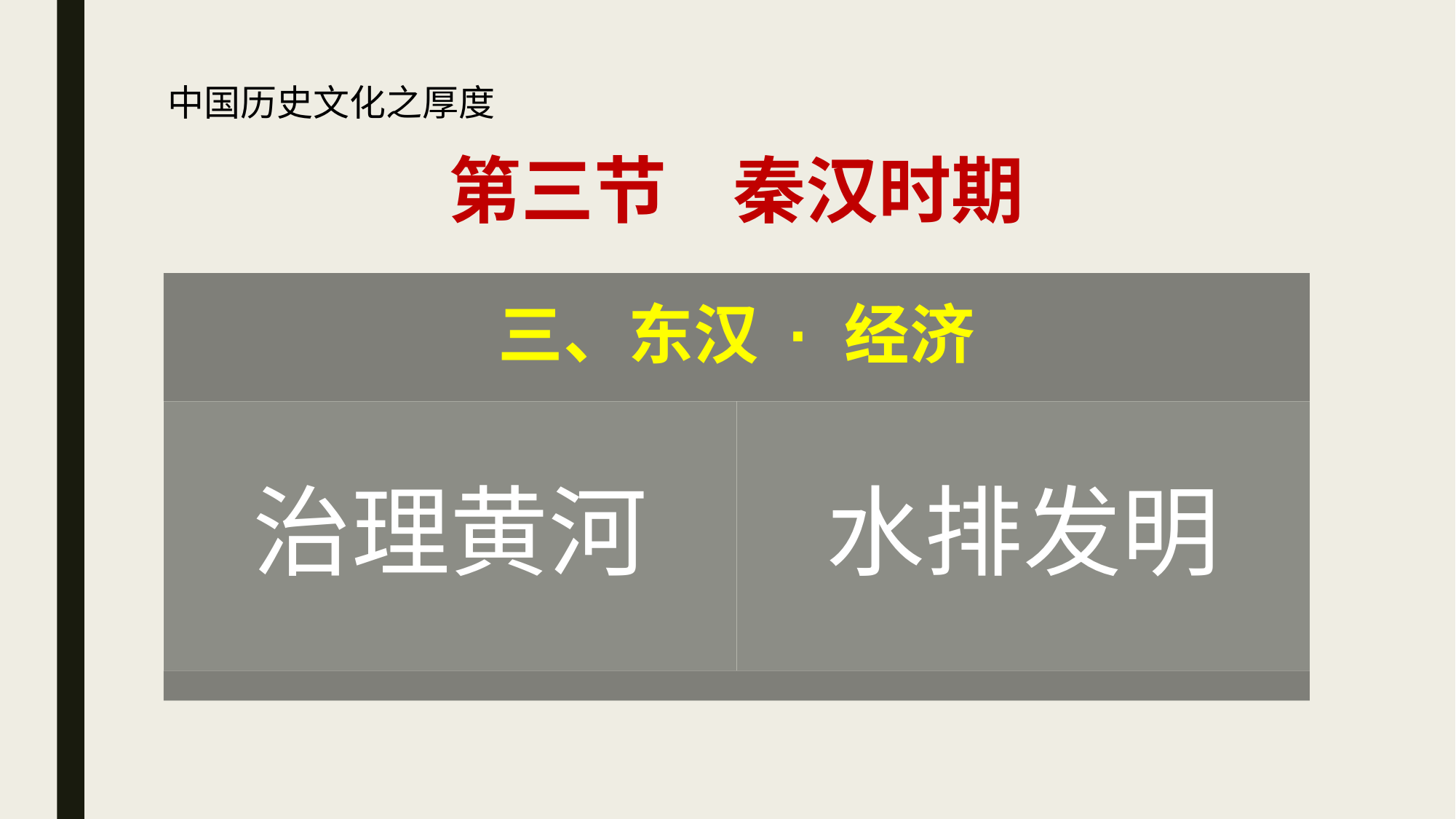

中国历史文化之厚度
# 第三节    秦汉时期
三、东汉 · 经济
治理黄河
水排发明